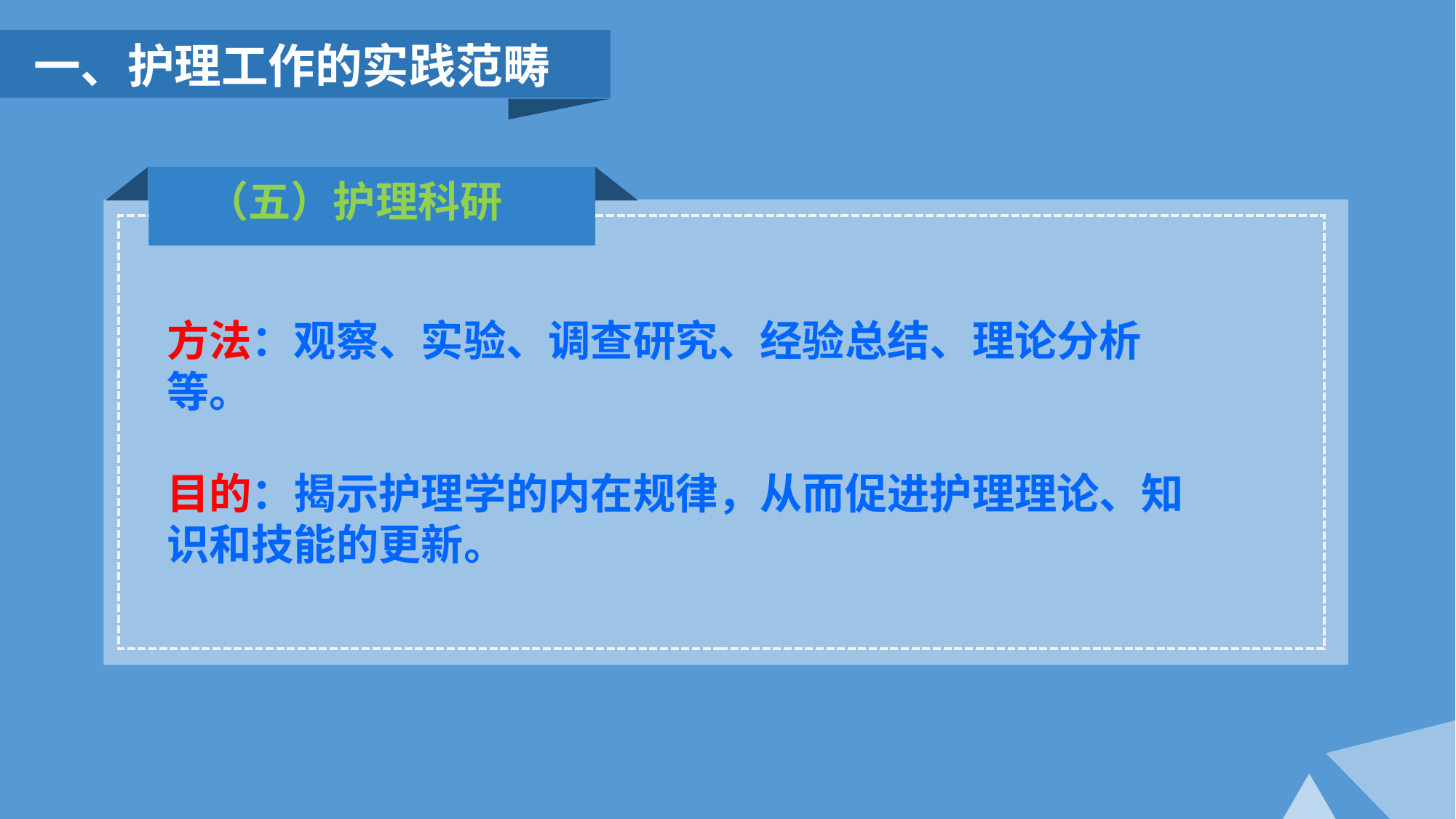

一、护理工作的实践范畴

（五）护理科研

方法：观察、实验、调查研究、经验总结、理论分析等。

目的：揭示护理学的内在规律，从而促进护理理论、知识和技能的更新。